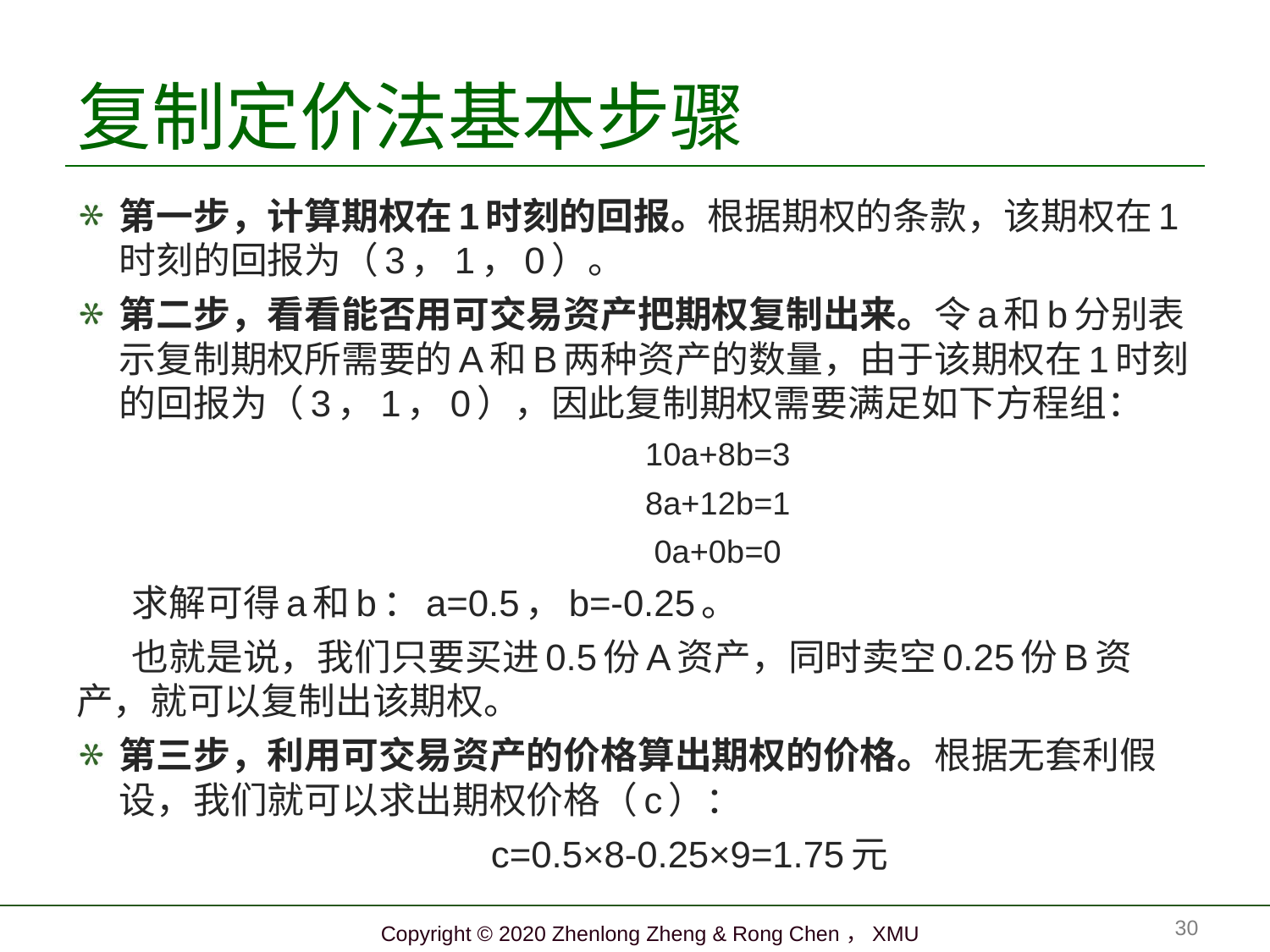

# 复制定价法基本步骤
第一步，计算期权在1时刻的回报。根据期权的条款，该期权在1时刻的回报为（3，1，0）。
第二步，看看能否用可交易资产把期权复制出来。令a和b分别表示复制期权所需要的A和B两种资产的数量，由于该期权在1时刻的回报为（3，1，0），因此复制期权需要满足如下方程组：
                                                                10a+8b=3
                                                                8a+12b=1
                                                                 0a+0b=0
      求解可得a和b：a=0.5，b=-0.25。
      也就是说，我们只要买进0.5份A资产，同时卖空0.25份B资产，就可以复制出该期权。
第三步，利用可交易资产的价格算出期权的价格。根据无套利假设，我们就可以求出期权价格（c）：
                                        c=0.5×8-0.25×9=1.75元

30